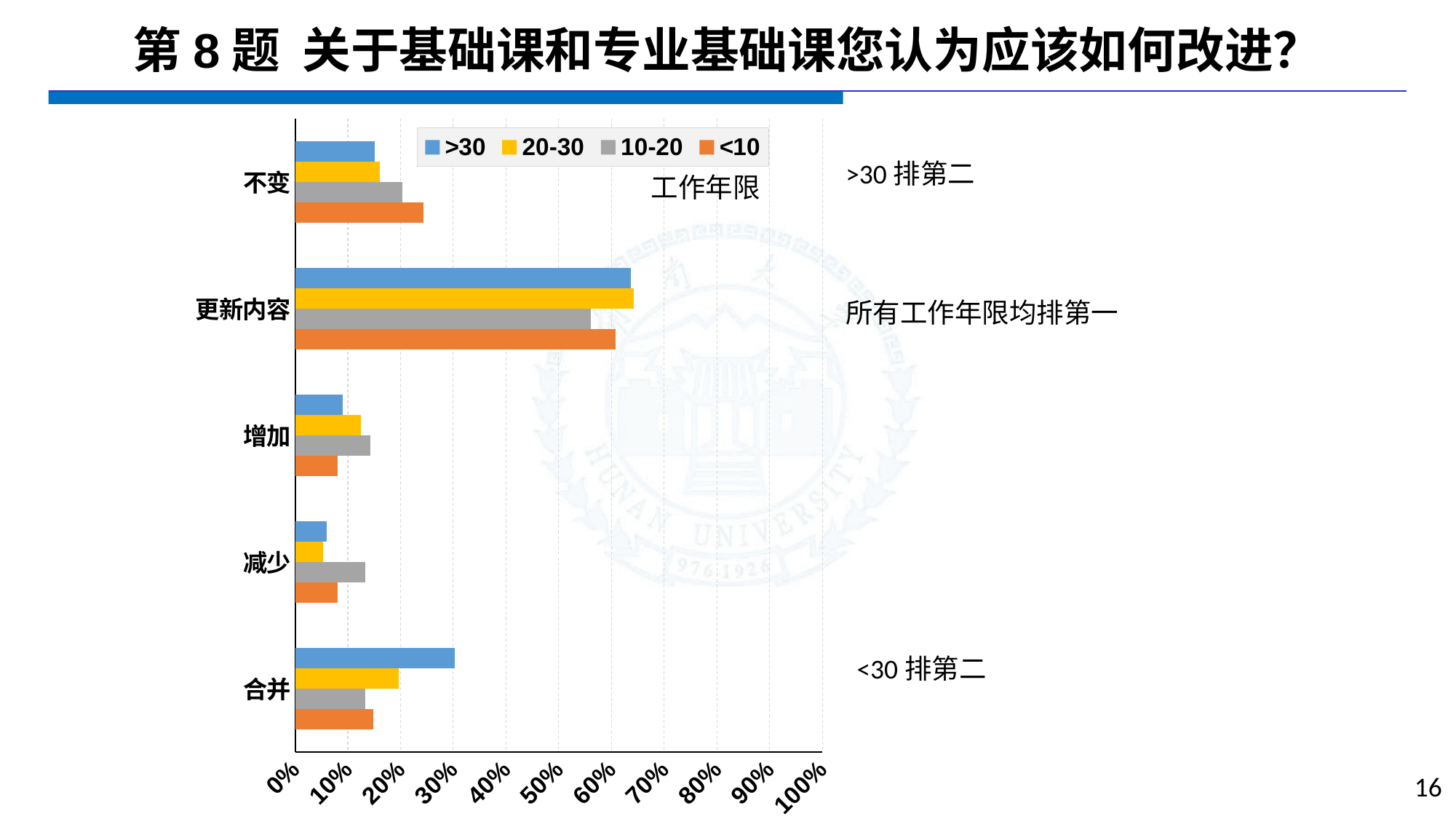

# 第8题  关于基础课和专业基础课您认为应该如何改进？

### Chart

| Category | <10 | 10-20 | 20-30 | >30 |
|---|---|---|---|---|
| 合并 | 0.1486 | 0.1327 | 0.1964 | 0.303 |
| 减少 | 0.0811 | 0.1327 | 0.0536 | 0.0606 |
| 增加 | 0.0811 | 0.1429 | 0.125 | 0.0909 |
| 更新内容 | 0.6081 | 0.5612 | 0.6429 | 0.6364 |
| 不变 | 0.2432 | 0.2041 | 0.1607 | 0.1515 |
>30排第二
工作年限
所有工作年限均排第一
<30排第二
16